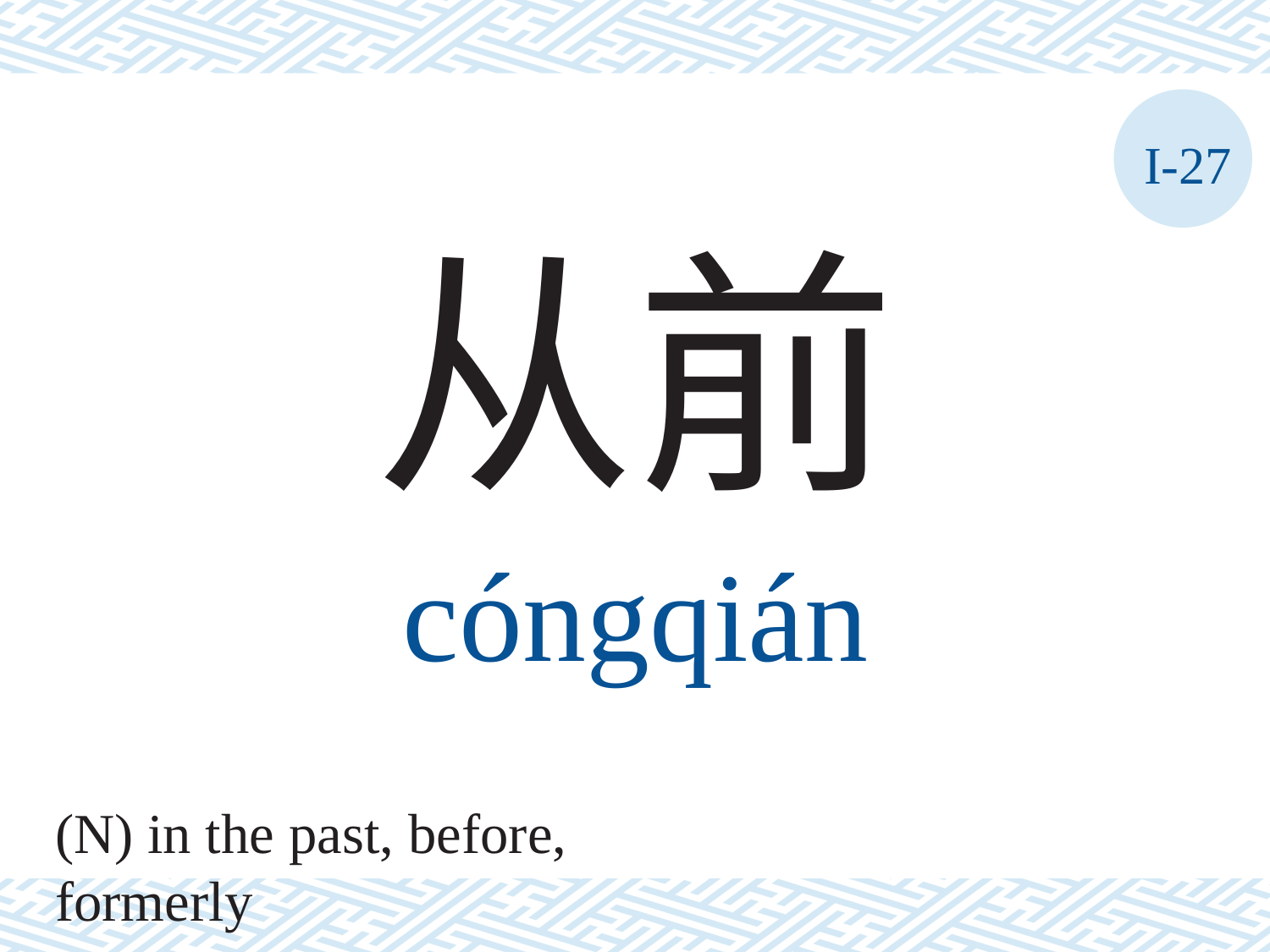

I-27
从前
cóngqián
(N) in the past, before, formerly